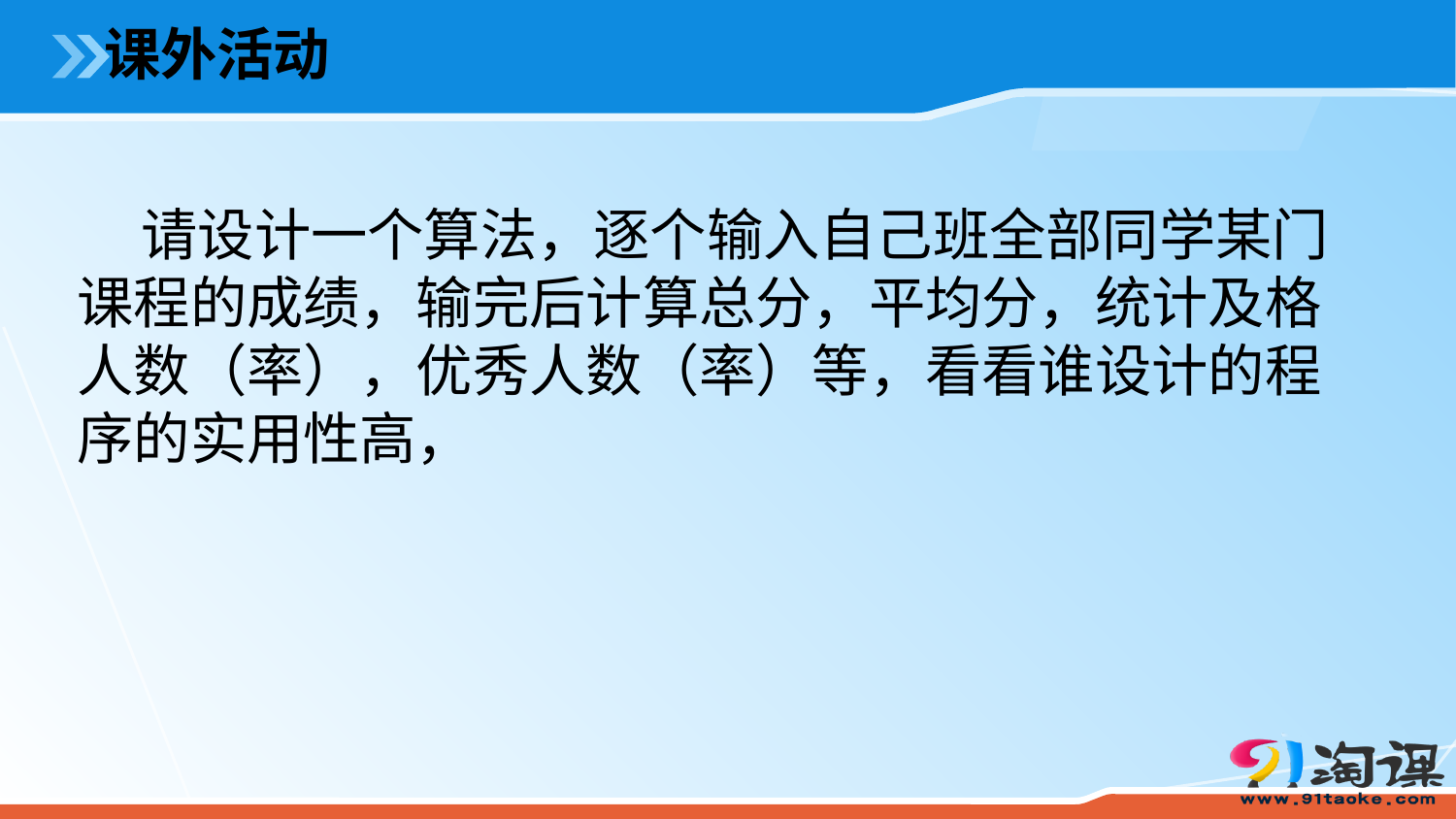

课外活动
    请设计一个算法，逐个输入自己班全部同学某门课程的成绩，输完后计算总分，平均分，统计及格人数（率），优秀人数（率）等，看看谁设计的程序的实用性高，